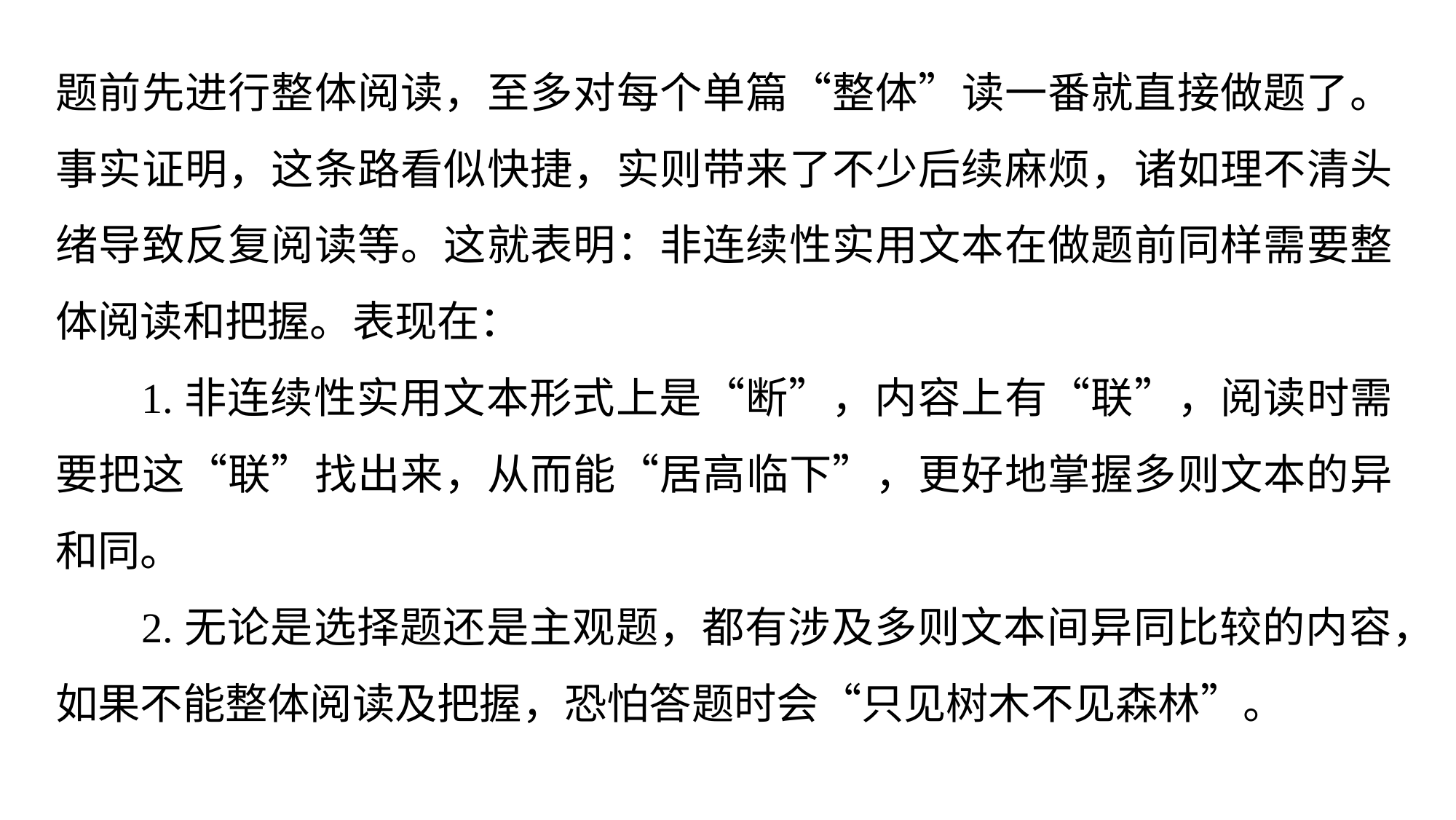

题前先进行整体阅读，至多对每个单篇“整体”读一番就直接做题了。事实证明，这条路看似快捷，实则带来了不少后续麻烦，诸如理不清头绪导致反复阅读等。这就表明：非连续性实用文本在做题前同样需要整体阅读和把握。表现在：
1.非连续性实用文本形式上是“断”，内容上有“联”，阅读时需要把这“联”找出来，从而能“居高临下”，更好地掌握多则文本的异和同。
2.无论是选择题还是主观题，都有涉及多则文本间异同比较的内容，如果不能整体阅读及把握，恐怕答题时会“只见树木不见森林”。